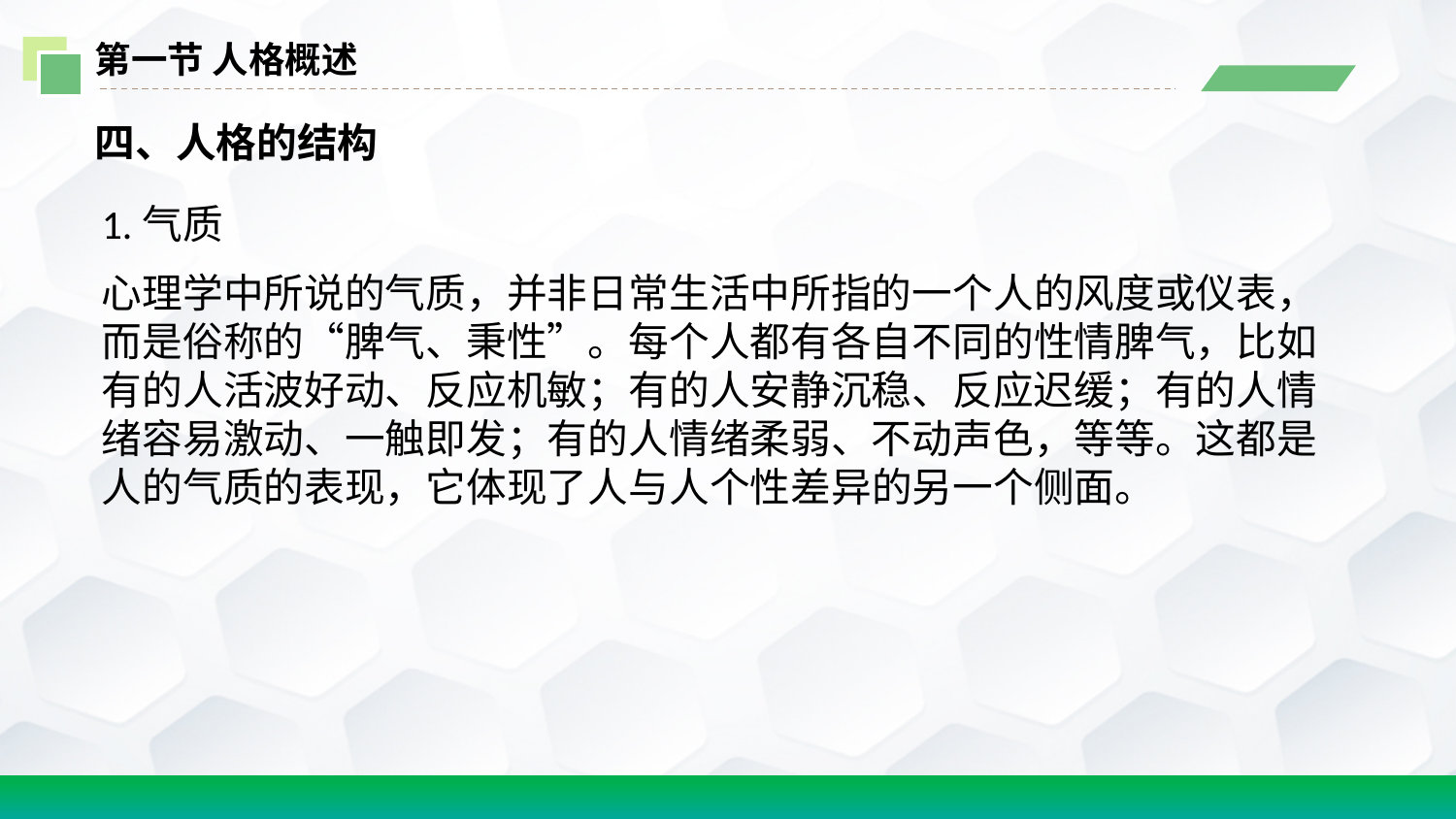

第一节 人格概述
四、人格的结构
1.气质
心理学中所说的气质，并非日常生活中所指的一个人的风度或仪表，而是俗称的“脾气、秉性”。每个人都有各自不同的性情脾气，比如有的人活波好动、反应机敏；有的人安静沉稳、反应迟缓；有的人情绪容易激动、一触即发；有的人情绪柔弱、不动声色，等等。这都是人的气质的表现，它体现了人与人个性差异的另一个侧面。